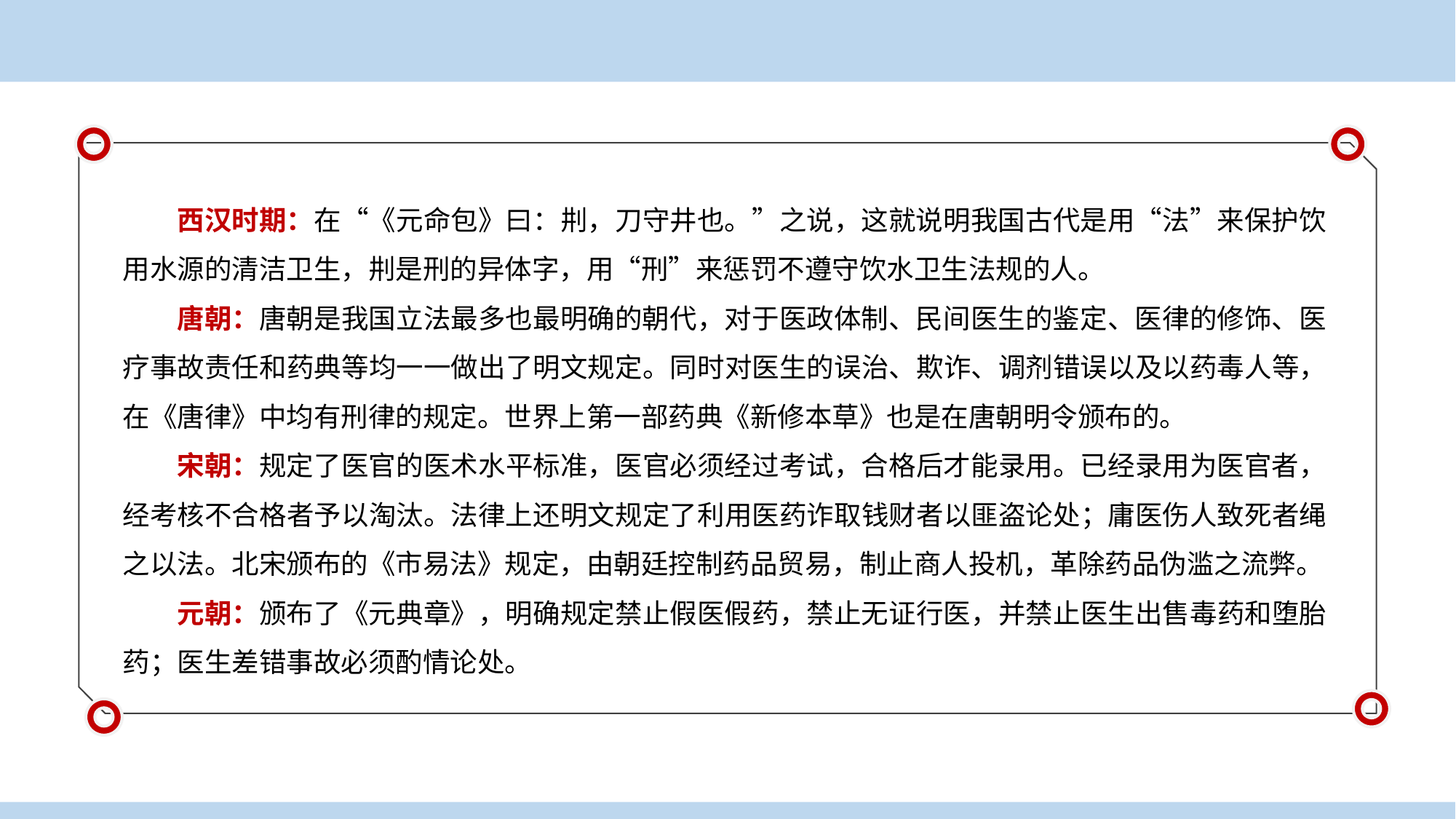

西汉时期：在“《元命包》曰：㓝，刀守井也。”之说，这就说明我国古代是用“法”来保护饮用水源的清洁卫生，㓝是刑的异体字，用“刑”来惩罚不遵守饮水卫生法规的人。
唐朝：唐朝是我国立法最多也最明确的朝代，对于医政体制、民间医生的鉴定、医律的修饰、医疗事故责任和药典等均一一做出了明文规定。同时对医生的误治、欺诈、调剂错误以及以药毒人等，在《唐律》中均有刑律的规定。世界上第一部药典《新修本草》也是在唐朝明令颁布的。
宋朝：规定了医官的医术水平标准，医官必须经过考试，合格后才能录用。已经录用为医官者，经考核不合格者予以淘汰。法律上还明文规定了利用医药诈取钱财者以匪盗论处；庸医伤人致死者绳之以法。北宋颁布的《市易法》规定，由朝廷控制药品贸易，制止商人投机，革除药品伪滥之流弊。
元朝：颁布了《元典章》，明确规定禁止假医假药，禁止无证行医，并禁止医生出售毒药和堕胎药；医生差错事故必须酌情论处。